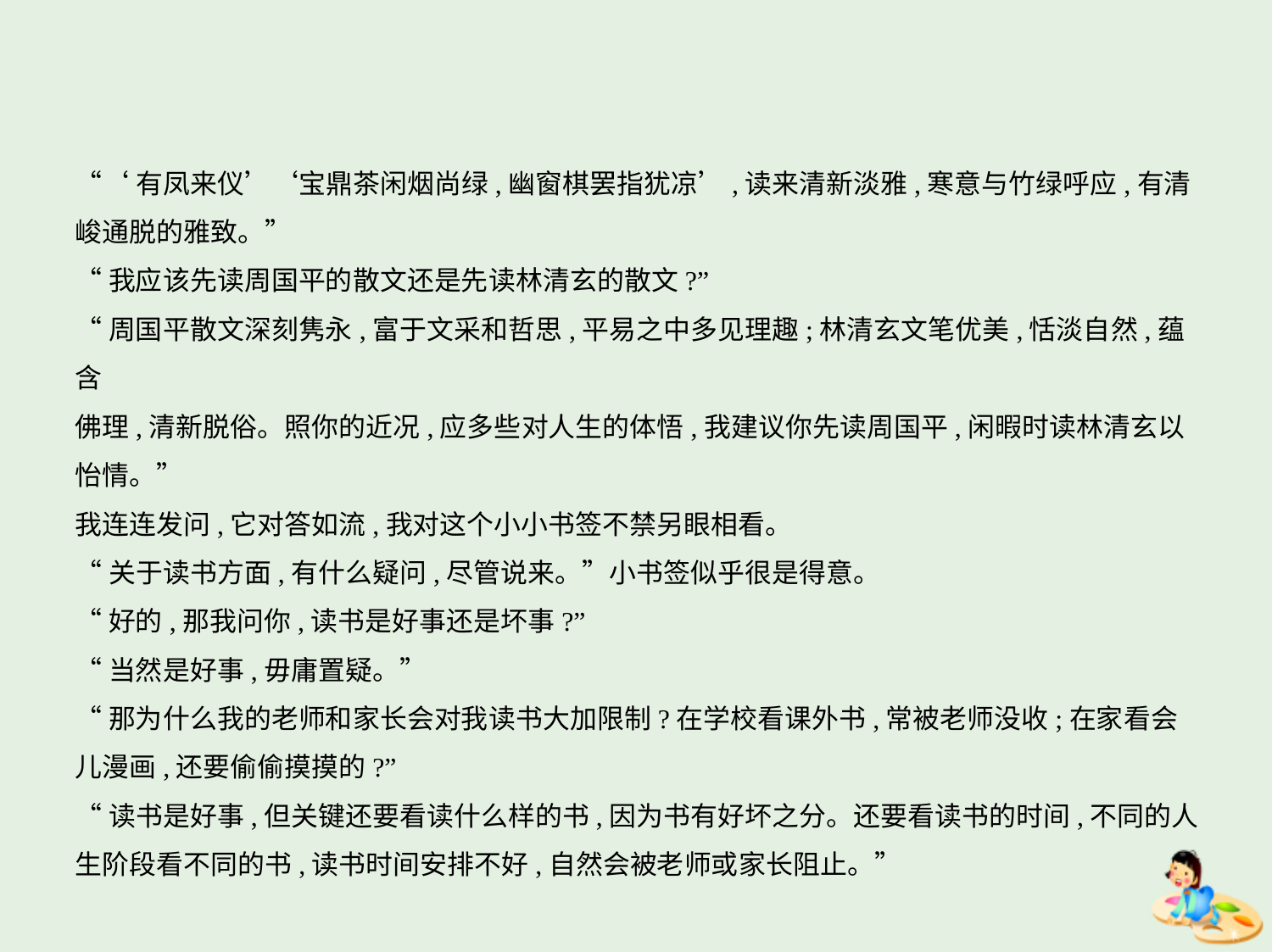

“‘有凤来仪’‘宝鼎茶闲烟尚绿,幽窗棋罢指犹凉’,读来清新淡雅,寒意与竹绿呼应,有清
峻通脱的雅致。”
“我应该先读周国平的散文还是先读林清玄的散文?”
“周国平散文深刻隽永,富于文采和哲思,平易之中多见理趣;林清玄文笔优美,恬淡自然,蕴含
佛理,清新脱俗。照你的近况,应多些对人生的体悟,我建议你先读周国平,闲暇时读林清玄以
怡情。”
我连连发问,它对答如流,我对这个小小书签不禁另眼相看。
“关于读书方面,有什么疑问,尽管说来。”小书签似乎很是得意。
“好的,那我问你,读书是好事还是坏事?”
“当然是好事,毋庸置疑。”
“那为什么我的老师和家长会对我读书大加限制?在学校看课外书,常被老师没收;在家看会
儿漫画,还要偷偷摸摸的?”
“读书是好事,但关键还要看读什么样的书,因为书有好坏之分。还要看读书的时间,不同的人
生阶段看不同的书,读书时间安排不好,自然会被老师或家长阻止。”